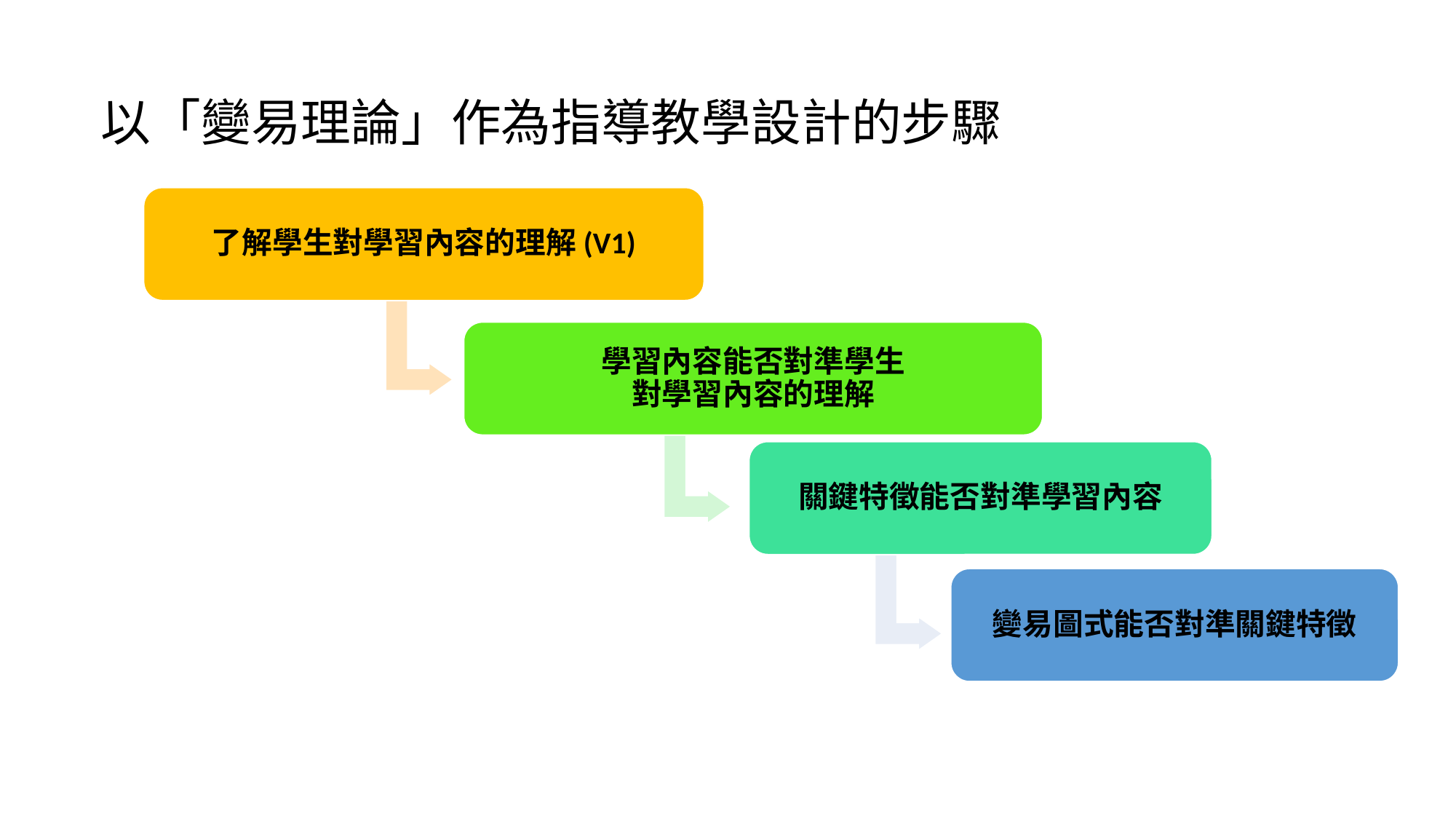

# 以「變易理論」作為指導教學設計的步驟

了解學生對學習內容的理解(V1)

學習內容能否對準學生
對學習內容的理解

關鍵特徵能否對準學習內容

變易圖式能否對準關鍵特徵